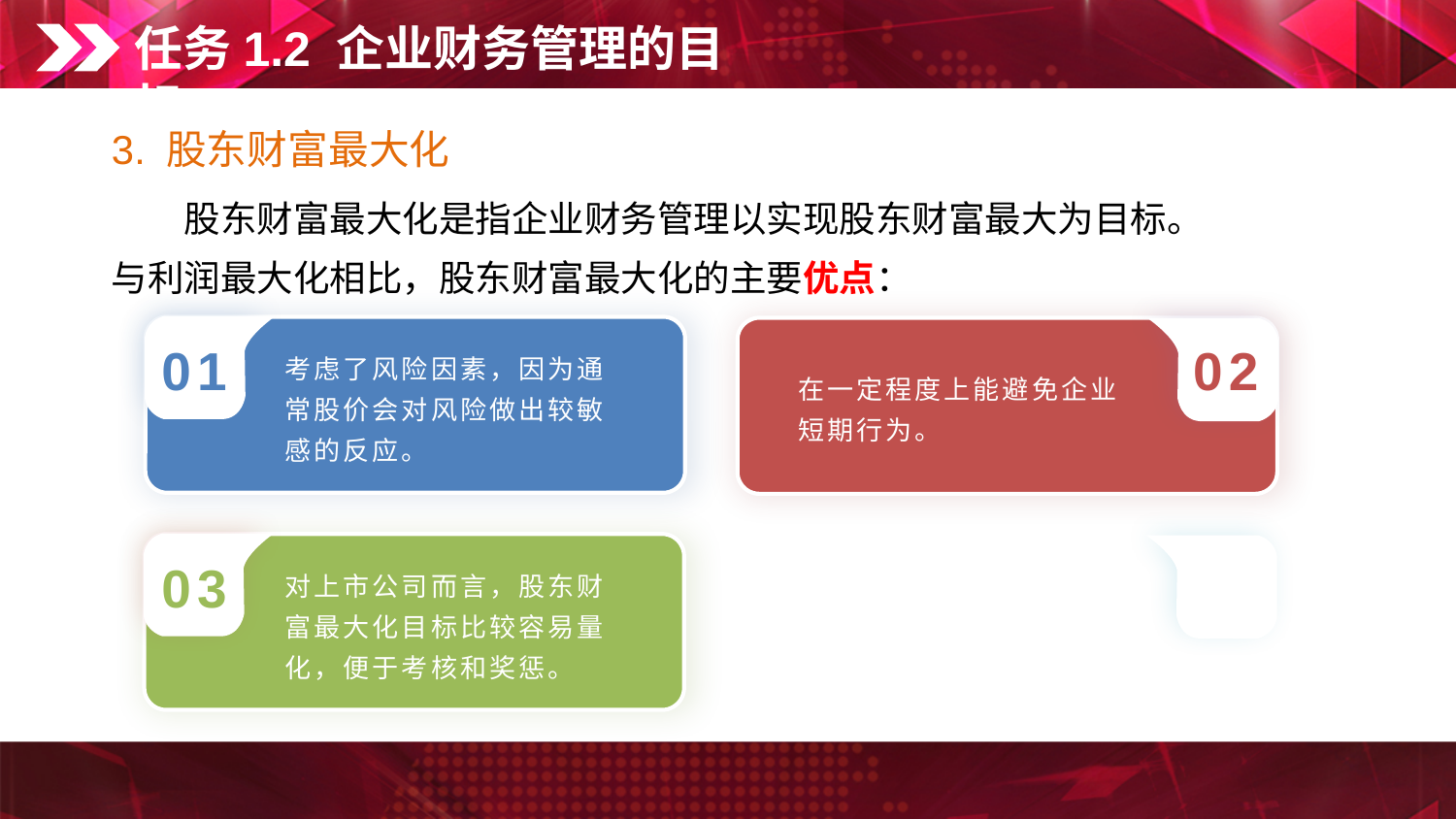

任务1.2 企业财务管理的目标

3. 股东财富最大化
　　股东财富最大化是指企业财务管理以实现股东财富最大为目标。
与利润最大化相比，股东财富最大化的主要优点：

01
考虑了风险因素，因为通常股价会对风险做出较敏感的反应。
在一定程度上能避免企业短期行为。
02

03
对上市公司而言，股东财富最大化目标比较容易量化，便于考核和奖惩。
用价值代替价格，避免了过多外界市场因素的干扰，有效地规避了企业的短期
行为。